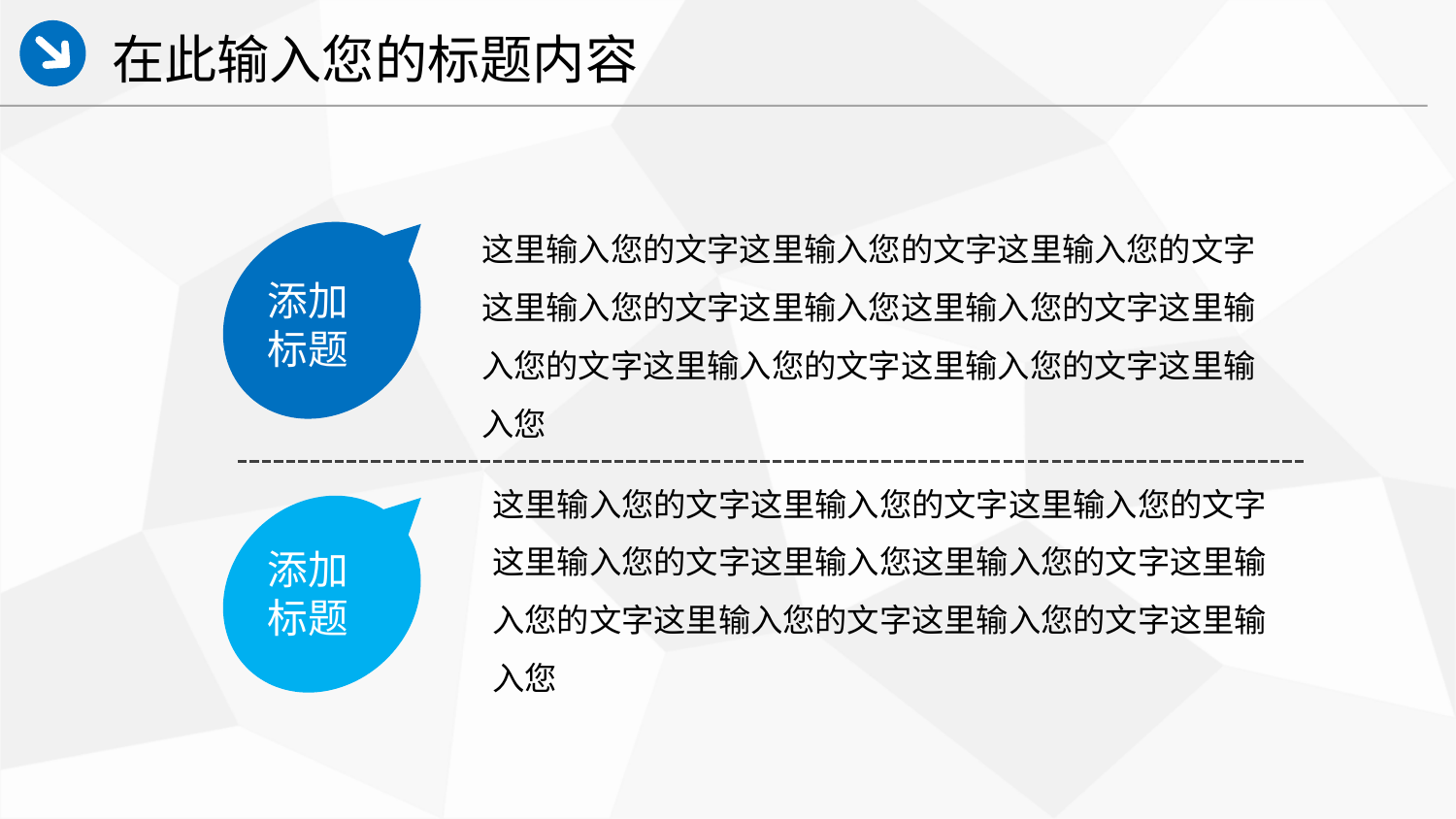

在此输入您的标题内容
这里输入您的文字这里输入您的文字这里输入您的文字这里输入您的文字这里输入您这里输入您的文字这里输入您的文字这里输入您的文字这里输入您的文字这里输入您

添加标题
这里输入您的文字这里输入您的文字这里输入您的文字这里输入您的文字这里输入您这里输入您的文字这里输入您的文字这里输入您的文字这里输入您的文字这里输入您

添加标题